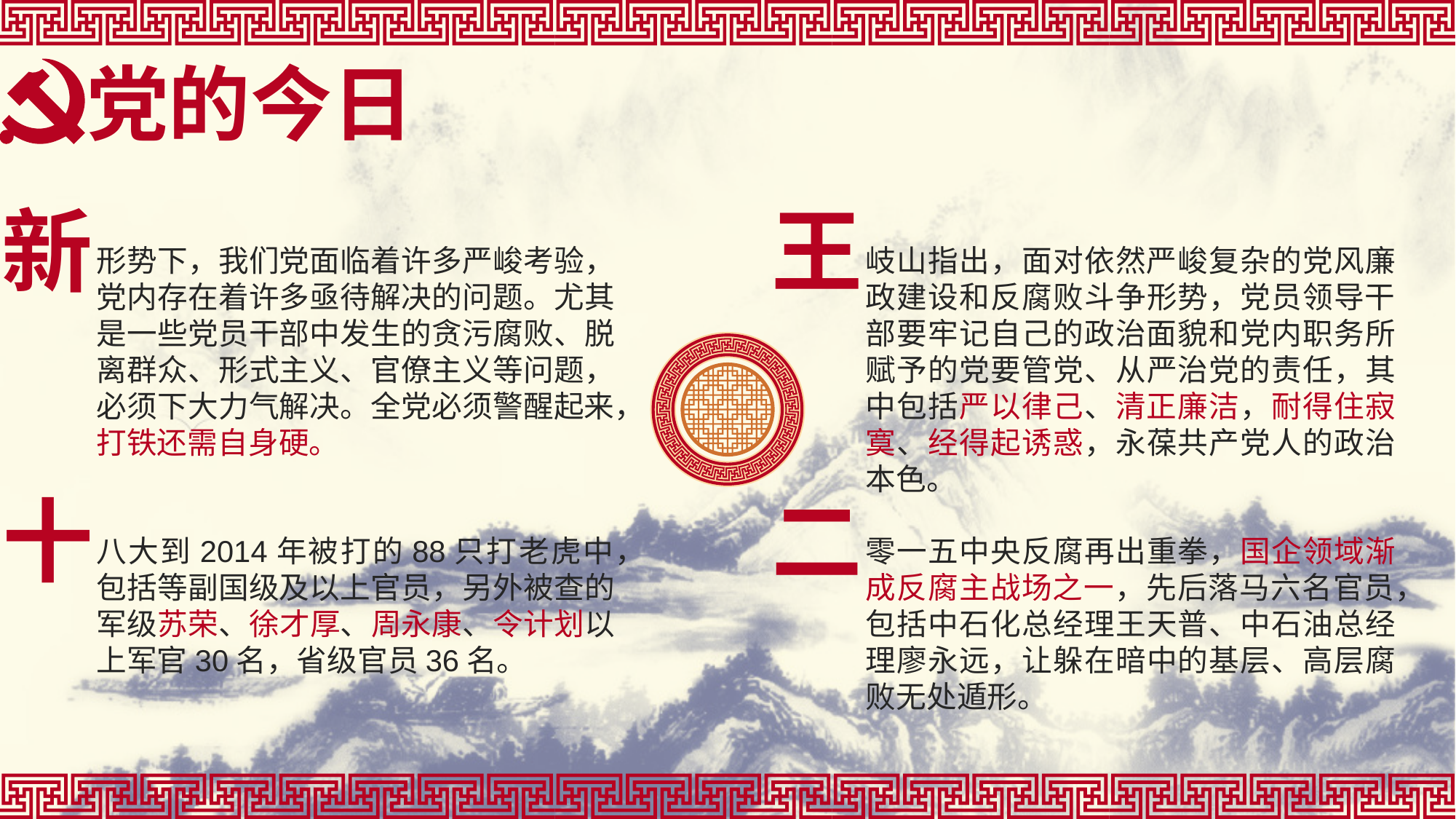

党的今日

新
形势下，我们党面临着许多严峻考验，党内存在着许多亟待解决的问题。尤其是一些党员干部中发生的贪污腐败、脱离群众、形式主义、官僚主义等问题，必须下大力气解决。全党必须警醒起来，打铁还需自身硬。
王
岐山指出，面对依然严峻复杂的党风廉政建设和反腐败斗争形势，党员领导干部要牢记自己的政治面貌和党内职务所赋予的党要管党、从严治党的责任，其中包括严以律己、清正廉洁，耐得住寂寞、经得起诱惑，永葆共产党人的政治本色。

十
八大到2014年被打的88只打老虎中，包括等副国级及以上官员，另外被查的军级苏荣、徐才厚、周永康、令计划以上军官30名，省级官员36名。
二
零一五中央反腐再出重拳，国企领域渐成反腐主战场之一，先后落马六名官员，包括中石化总经理王天普、中石油总经理廖永远，让躲在暗中的基层、高层腐败无处遁形。